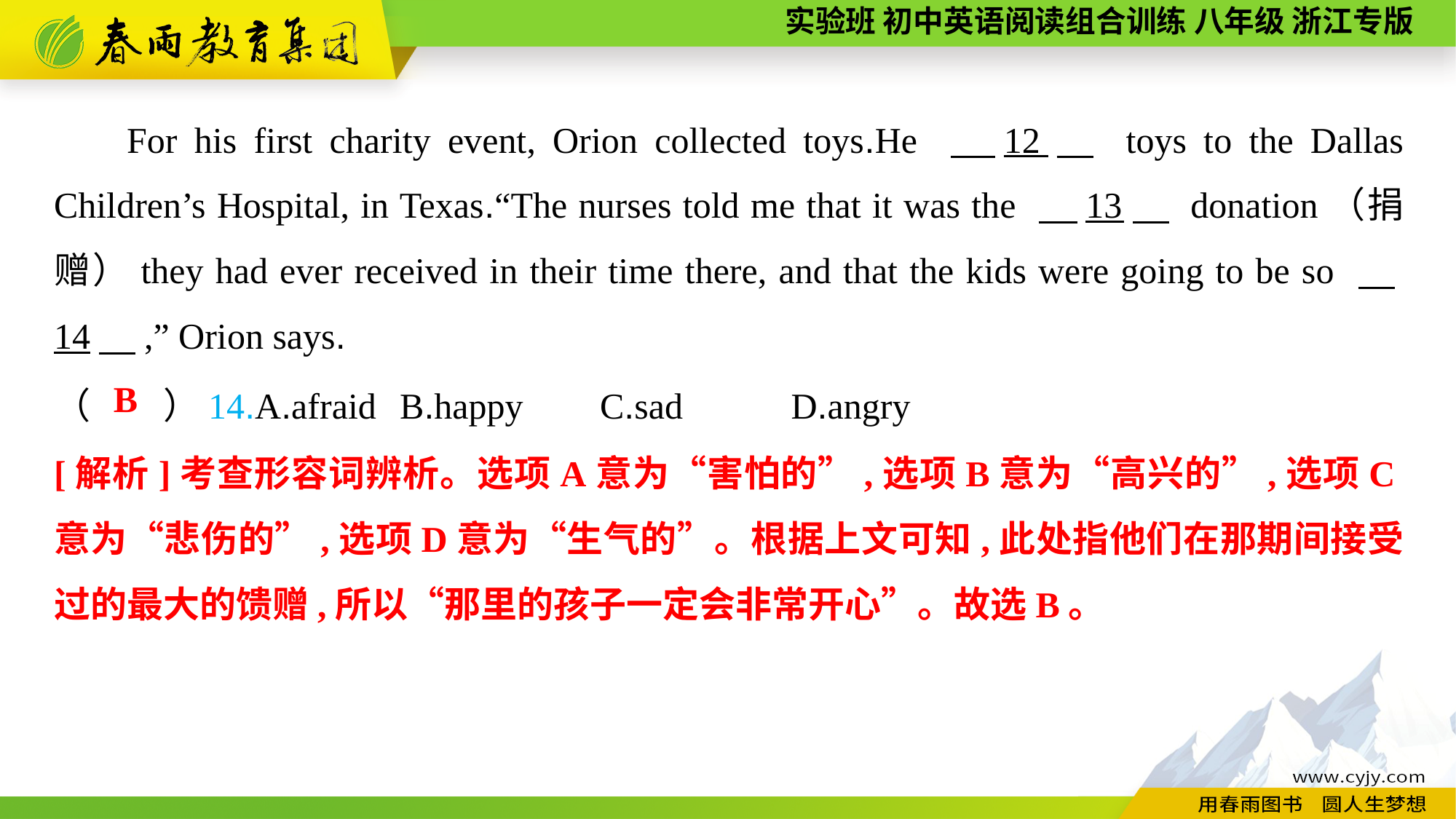

For his first charity event, Orion collected toys.He 　12　 toys to the Dallas Children’s Hospital, in Texas.“The nurses told me that it was the 　13　 donation（捐赠）they had ever received in their time there, and that the kids were going to be so 　14　,” Orion says.
（　　）14.A.afraid	  B.happy	C.sad	         D.angry
B
[解析]考查形容词辨析。选项A意为“害怕的”,选项B意为“高兴的”,选项C意为“悲伤的”,选项D意为“生气的”。根据上文可知,此处指他们在那期间接受过的最大的馈赠,所以“那里的孩子一定会非常开心”。故选B。